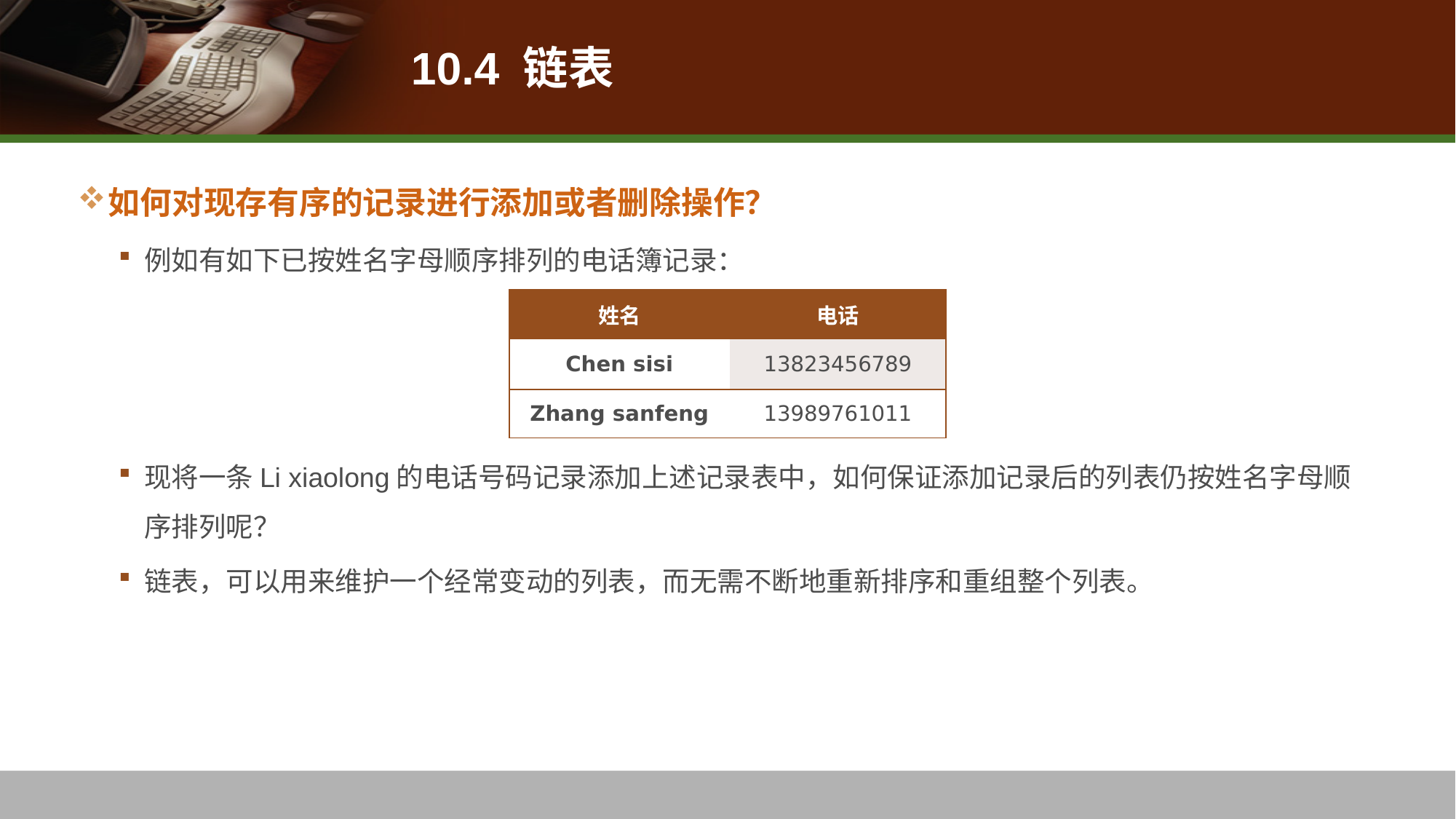

# 10.4 链表
如何对现存有序的记录进行添加或者删除操作？
例如有如下已按姓名字母顺序排列的电话簿记录：

现将一条Li xiaolong的电话号码记录添加上述记录表中，如何保证添加记录后的列表仍按姓名字母顺序排列呢？
链表，可以用来维护一个经常变动的列表，而无需不断地重新排序和重组整个列表。

| 姓名 | 电话 |
| --- | --- |
| Chen sisi | 13823456789 |
| Zhang sanfeng | 13989761011 |